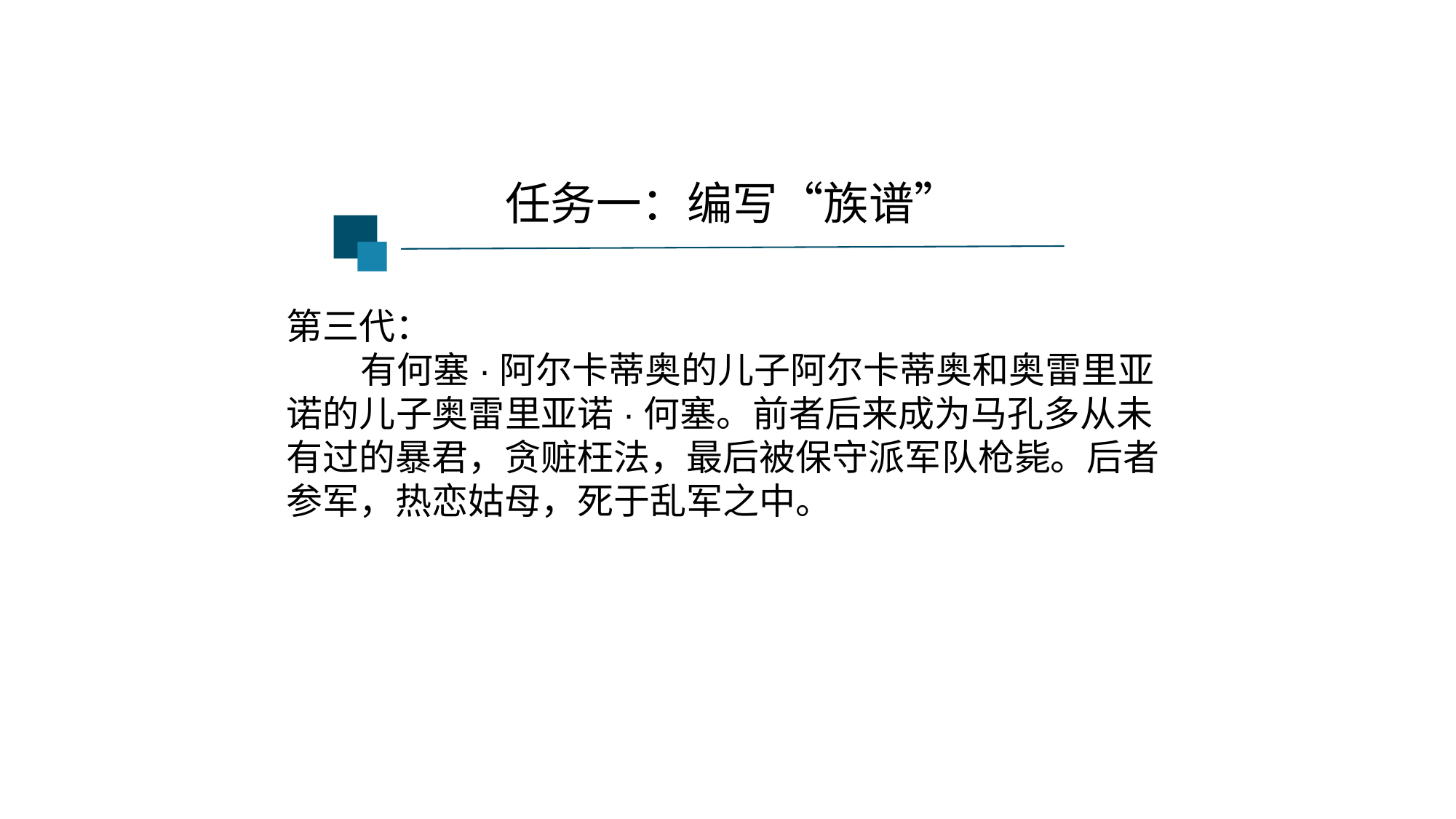

任务一：编写“族谱”

第三代：
        有何塞·阿尔卡蒂奥的儿子阿尔卡蒂奥和奥雷里亚诺的儿子奥雷里亚诺·何塞。前者后来成为马孔多从未有过的暴君，贪赃枉法，最后被保守派军队枪毙。后者参军，热恋姑母，死于乱军之中。